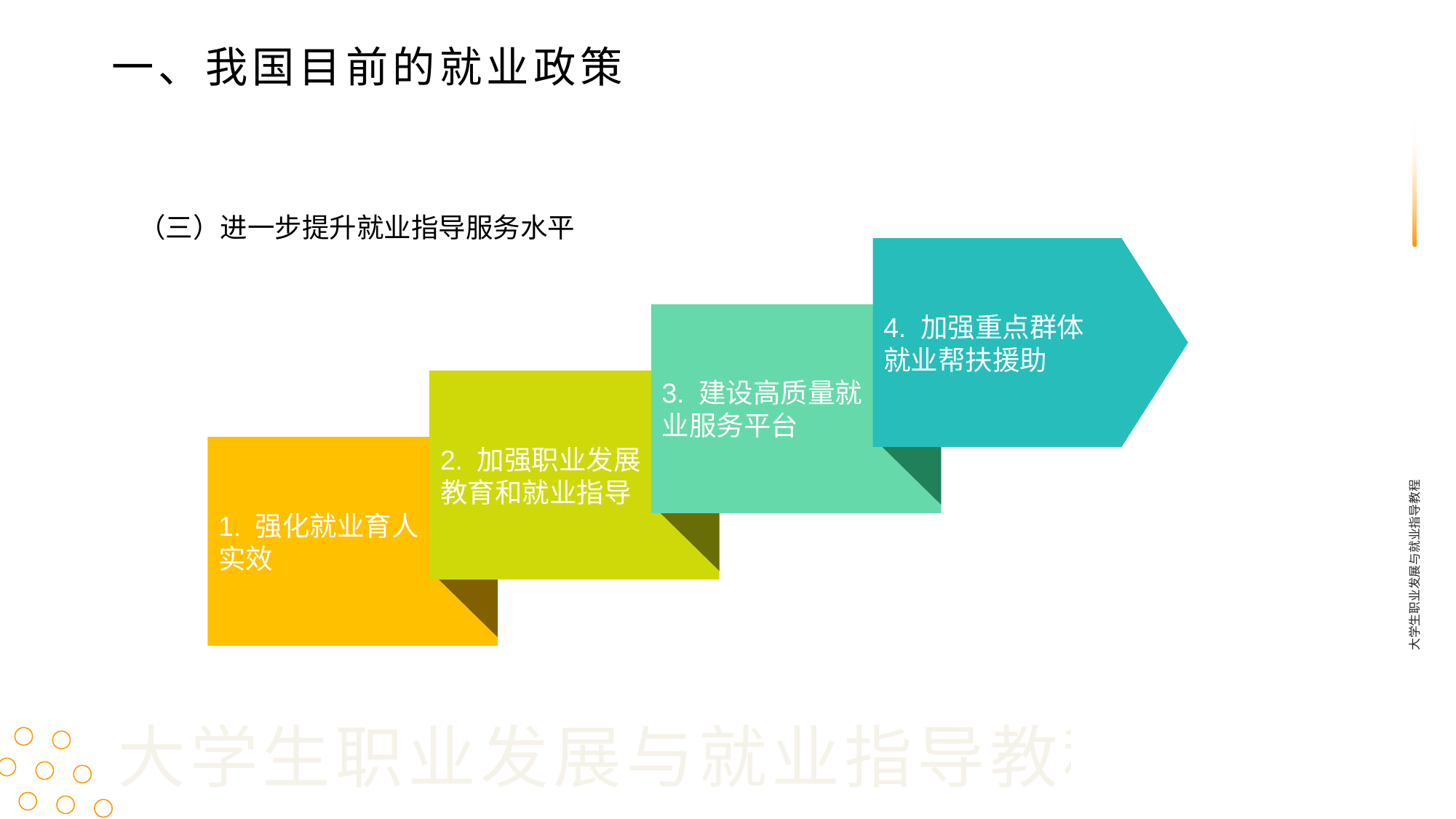

一、我国目前的就业政策

（三）进一步提升就业指导服务水平
4. 加强重点群体就业帮扶援助
3. 建设高质量就
业服务平台

2. 加强职业发展
教育和就业指导

1. 强化就业育人
实效

大学生职业发展与就业指导教程

大学生职业发展与就业指导教程